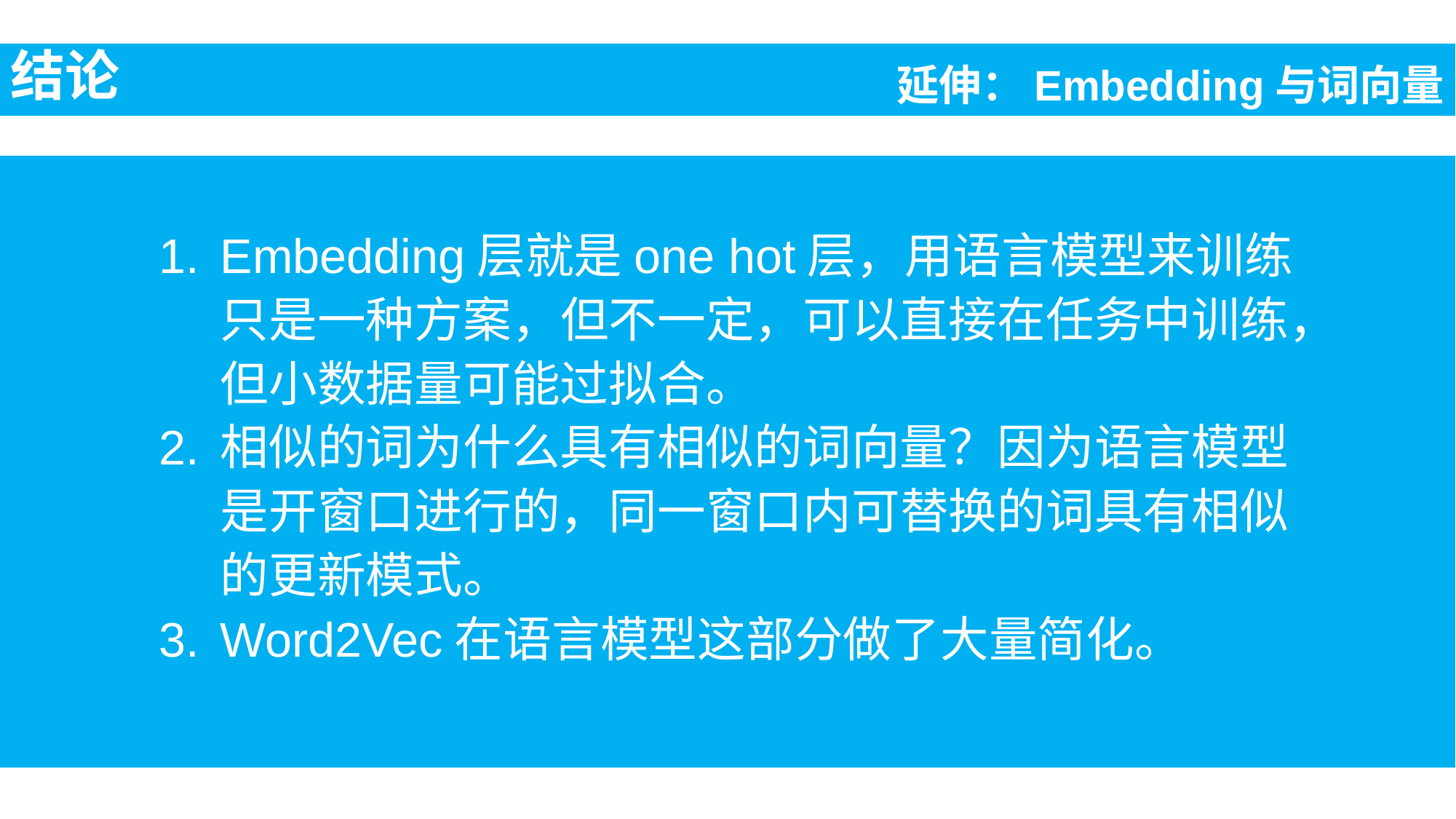

结论
延伸：Embedding与词向量
Embedding层就是one hot层，用语言模型来训练只是一种方案，但不一定，可以直接在任务中训练，但小数据量可能过拟合。
相似的词为什么具有相似的词向量？因为语言模型是开窗口进行的，同一窗口内可替换的词具有相似的更新模式。
Word2Vec在语言模型这部分做了大量简化。